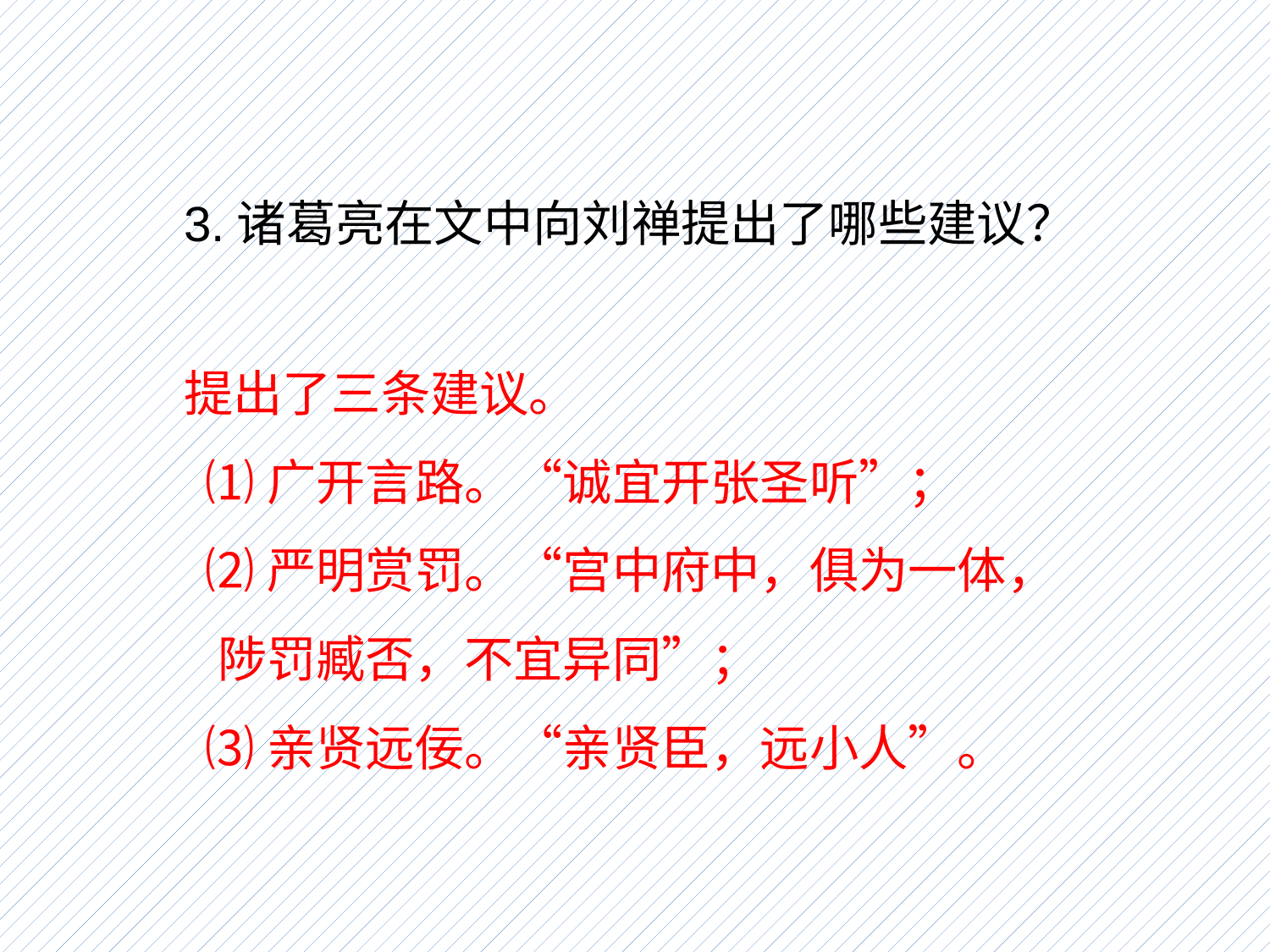

3.诸葛亮在文中向刘禅提出了哪些建议？
提出了三条建议。
  ⑴广开言路。“诚宜开张圣听”；
  ⑵严明赏罚。“宫中府中，俱为一体，
  陟罚臧否，不宜异同”；
  ⑶亲贤远佞。“亲贤臣，远小人”。